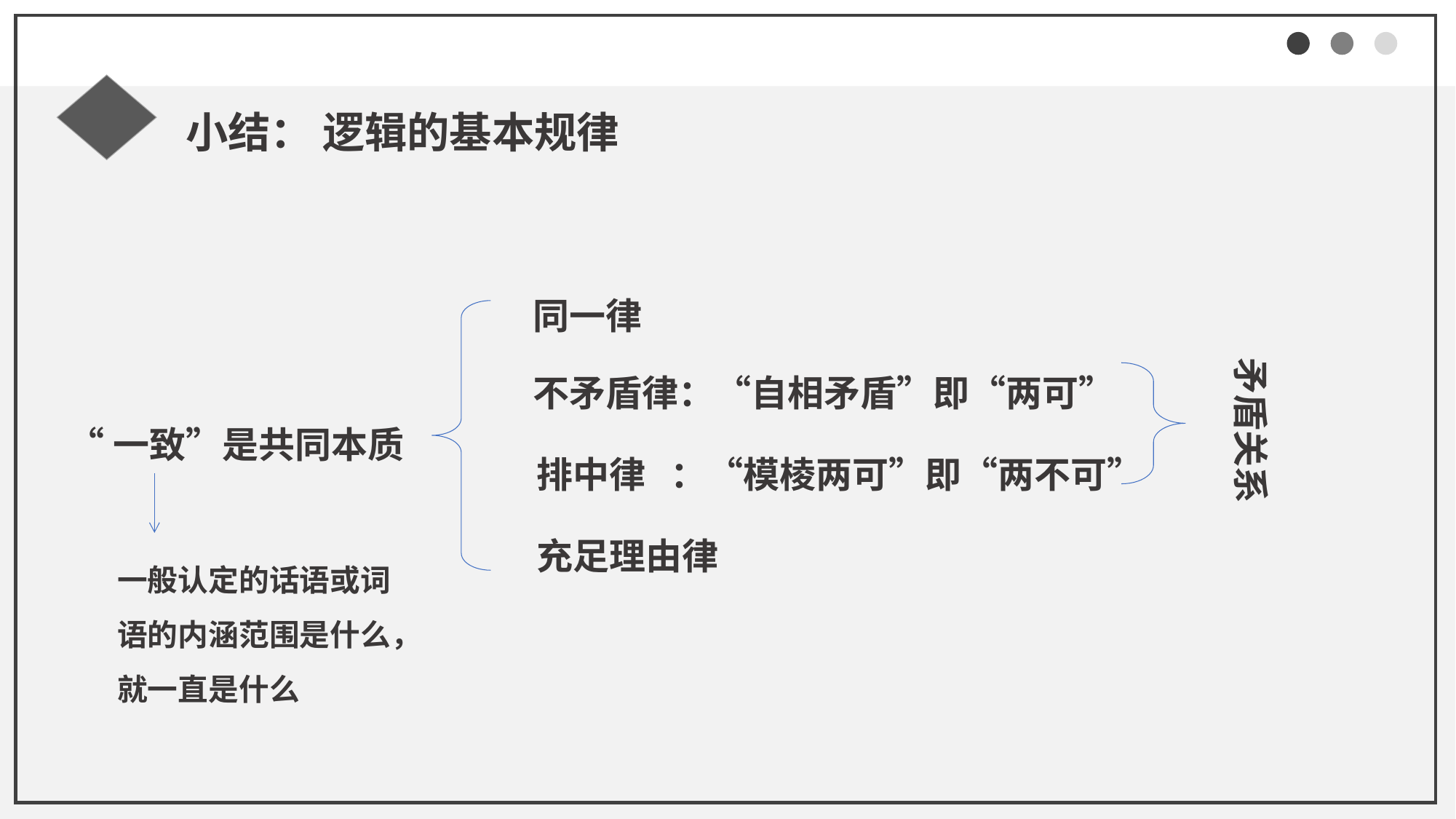

小结： 逻辑的基本规律
同一律

不矛盾律：“自相矛盾”即“两可”
矛盾关系

“一致”是共同本质
排中律   ：“模棱两可”即“两不可”
充足理由律
一般认定的话语或词语的内涵范围是什么，就一直是什么